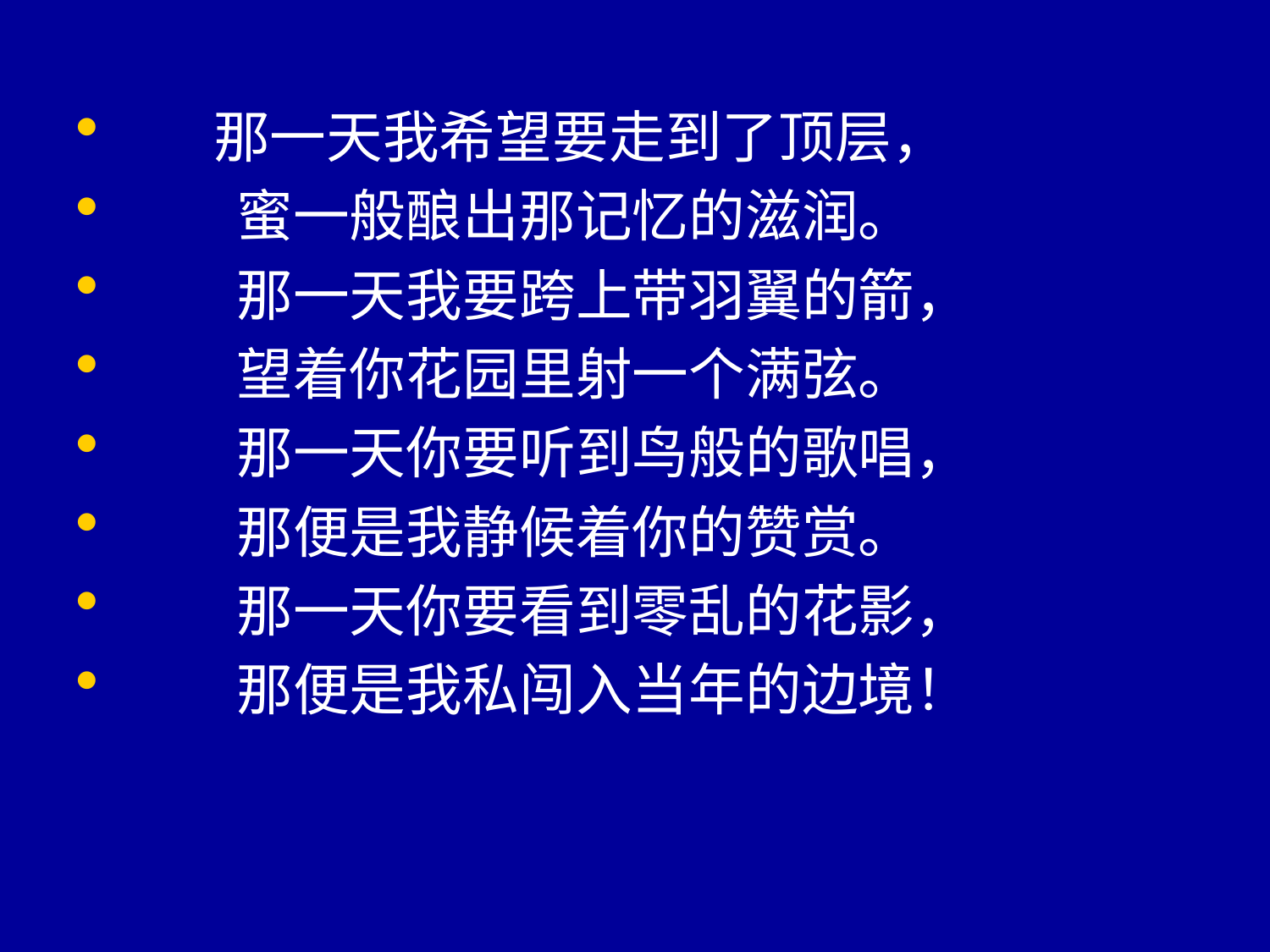

那一天我希望要走到了顶层，
　　蜜一般酿出那记忆的滋润。
　　那一天我要跨上带羽翼的箭，
　　望着你花园里射一个满弦。
　　那一天你要听到鸟般的歌唱，
　　那便是我静候着你的赞赏。
　　那一天你要看到零乱的花影，
　　那便是我私闯入当年的边境！